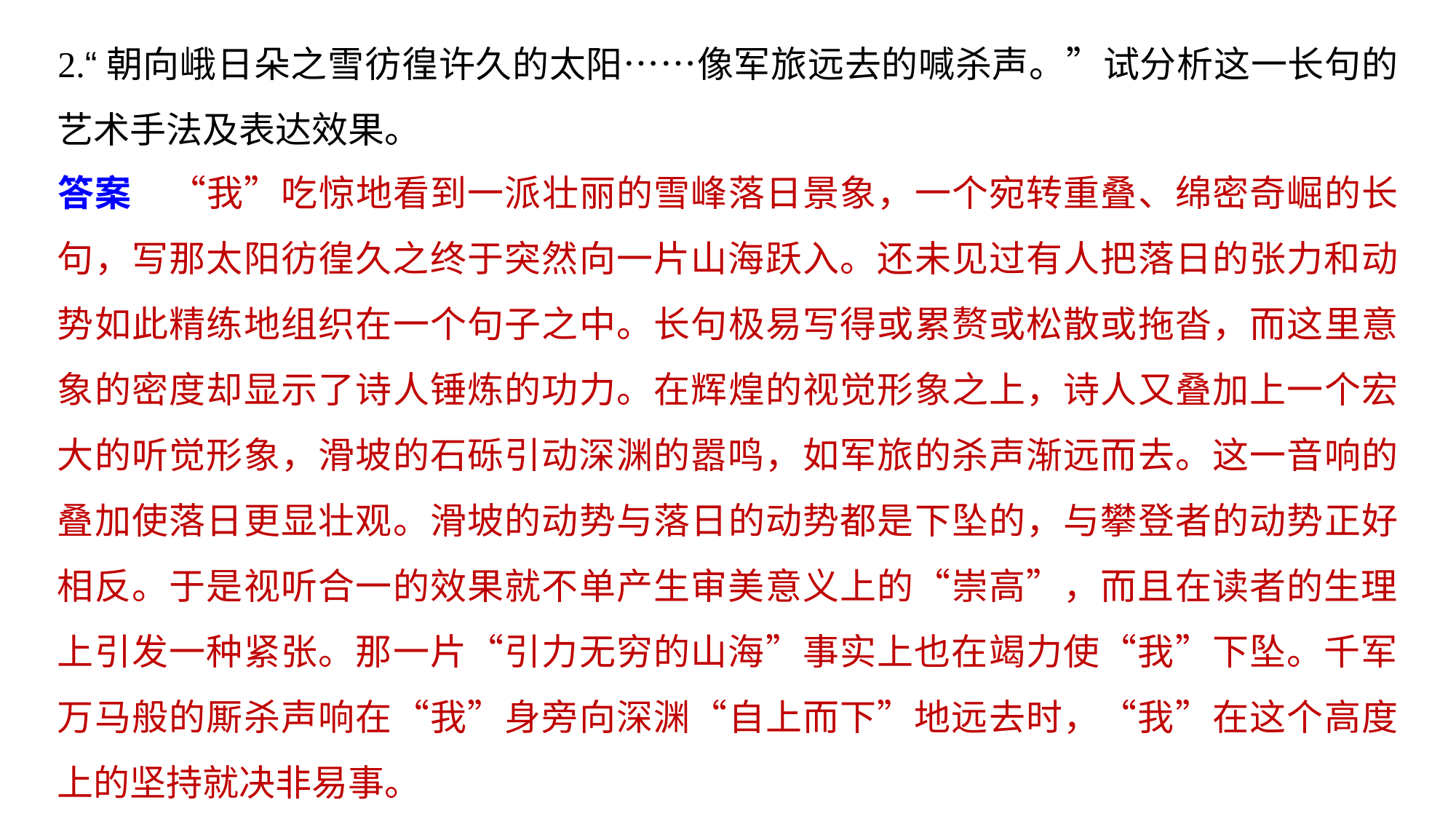

2.“朝向峨日朵之雪彷徨许久的太阳……像军旅远去的喊杀声。”试分析这一长句的艺术手法及表达效果。
答案　“我”吃惊地看到一派壮丽的雪峰落日景象，一个宛转重叠、绵密奇崛的长句，写那太阳彷徨久之终于突然向一片山海跃入。还未见过有人把落日的张力和动势如此精练地组织在一个句子之中。长句极易写得或累赘或松散或拖沓，而这里意象的密度却显示了诗人锤炼的功力。在辉煌的视觉形象之上，诗人又叠加上一个宏大的听觉形象，滑坡的石砾引动深渊的嚣鸣，如军旅的杀声渐远而去。这一音响的叠加使落日更显壮观。滑坡的动势与落日的动势都是下坠的，与攀登者的动势正好相反。于是视听合一的效果就不单产生审美意义上的“崇高”，而且在读者的生理上引发一种紧张。那一片“引力无穷的山海”事实上也在竭力使“我”下坠。千军万马般的厮杀声响在“我”身旁向深渊“自上而下”地远去时，“我”在这个高度上的坚持就决非易事。